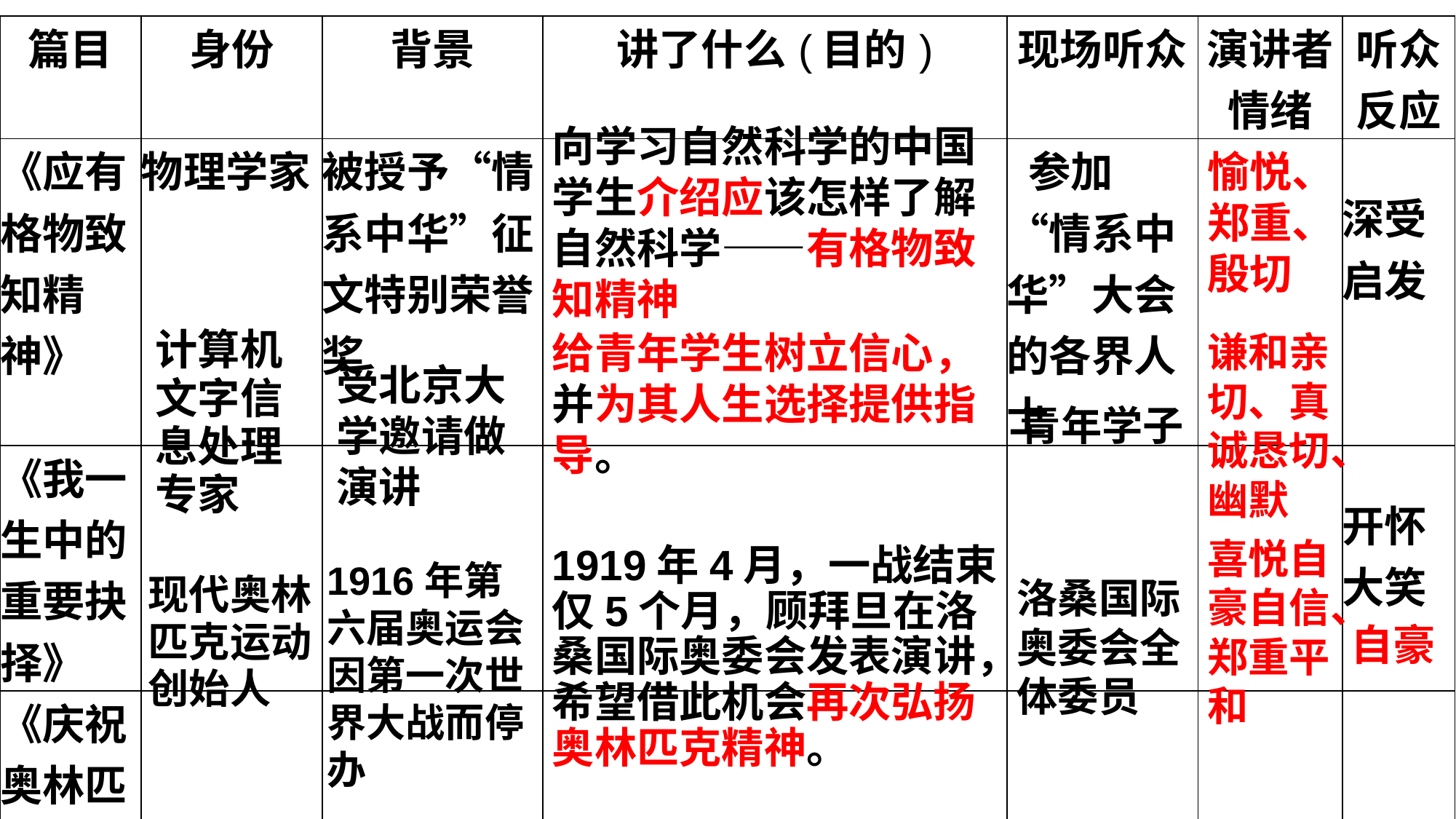

| 篇目 | 身份 | 背景 | 讲了什么(目的) | 现场听众 | 演讲者情绪 | 听众反应 |
| --- | --- | --- | --- | --- | --- | --- |
| 《应有格物致知精神》 | 物理学家 | 被授予“情系中华”征文特别荣誉奖 |  | 参加“情系中华”大会的各界人士 |  | 深受启发 |
| 《我一生中的重要抉择》 |  |  |  |  |  | 开怀大笑 |
| 《庆祝奥林匹克运动复兴25周年》 |  |  |  |  |  |  |
向学习自然科学的中国学生介绍应该怎样了解自然科学——有格物致知精神
愉悦、郑重、殷切
计算机文字信息处理专家
给青年学生树立信心，并为其人生选择提供指导。
谦和亲
切、真诚恳切、幽默
受北京大学邀请做演讲
青年学子
喜悦自豪自信、郑重平和
1919年4月，一战结束仅5个月，顾拜旦在洛桑国际奥委会发表演讲，希望借此机会再次弘扬奥林匹克精神。
1916年第六届奥运会因第一次世界大战而停办
现代奥林匹克运动创始人
洛桑国际奥委会全体委员
自豪